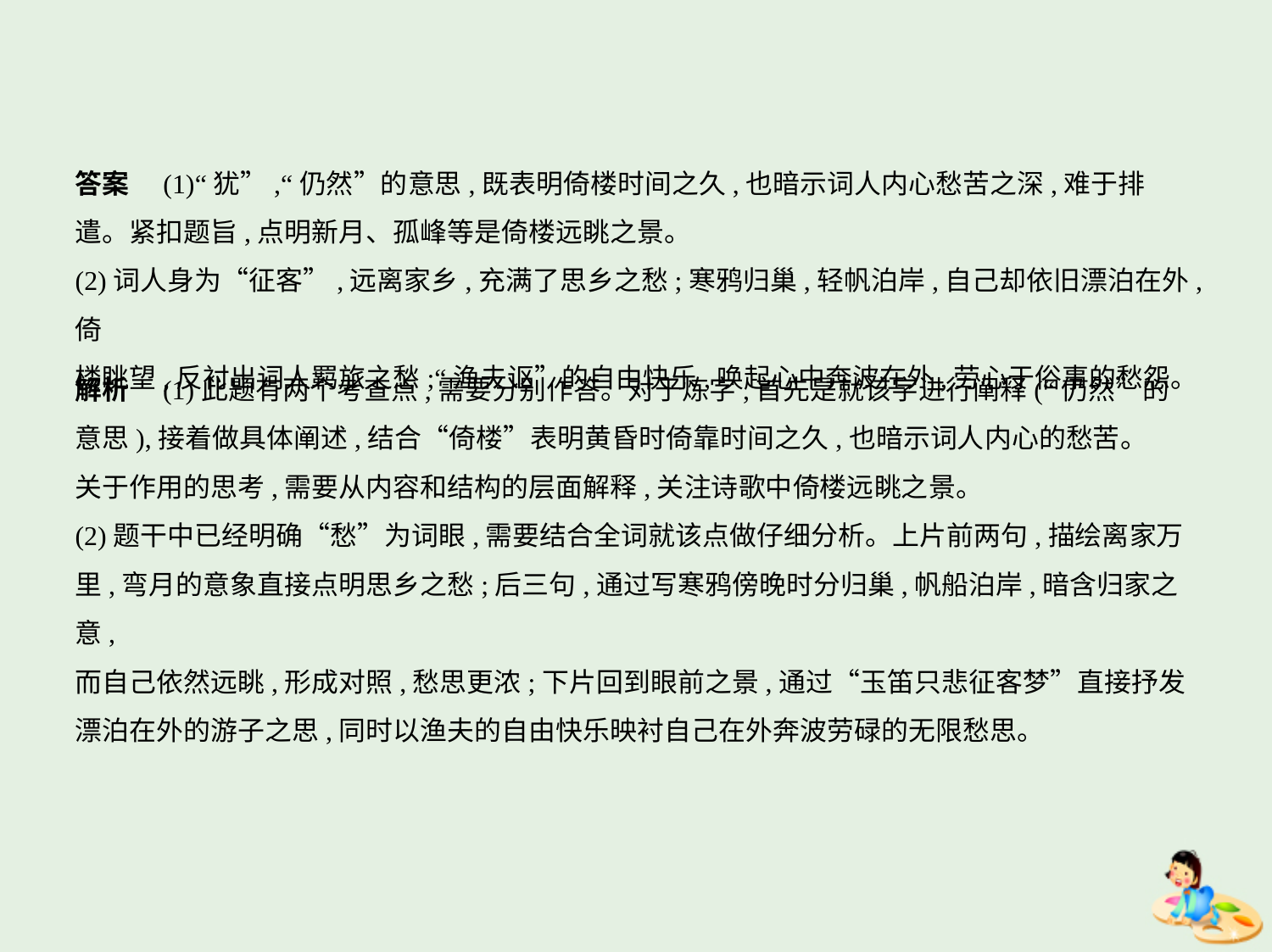

答案　(1)“犹”,“仍然”的意思,既表明倚楼时间之久,也暗示词人内心愁苦之深,难于排
遣。紧扣题旨,点明新月、孤峰等是倚楼远眺之景。
(2)词人身为“征客”,远离家乡,充满了思乡之愁;寒鸦归巢,轻帆泊岸,自己却依旧漂泊在外,倚
楼眺望,反衬出词人羁旅之愁;“渔夫讴”的自由快乐,唤起心中奔波在外,劳心于俗事的愁怨。
解析　(1)此题有两个考查点,需要分别作答。对于炼字,首先是就该字进行阐释(“仍然”的
意思),接着做具体阐述,结合“倚楼”表明黄昏时倚靠时间之久,也暗示词人内心的愁苦。
关于作用的思考,需要从内容和结构的层面解释,关注诗歌中倚楼远眺之景。
(2)题干中已经明确“愁”为词眼,需要结合全词就该点做仔细分析。上片前两句,描绘离家万
里,弯月的意象直接点明思乡之愁;后三句,通过写寒鸦傍晚时分归巢,帆船泊岸,暗含归家之意,
而自己依然远眺,形成对照,愁思更浓;下片回到眼前之景,通过“玉笛只悲征客梦”直接抒发
漂泊在外的游子之思,同时以渔夫的自由快乐映衬自己在外奔波劳碌的无限愁思。